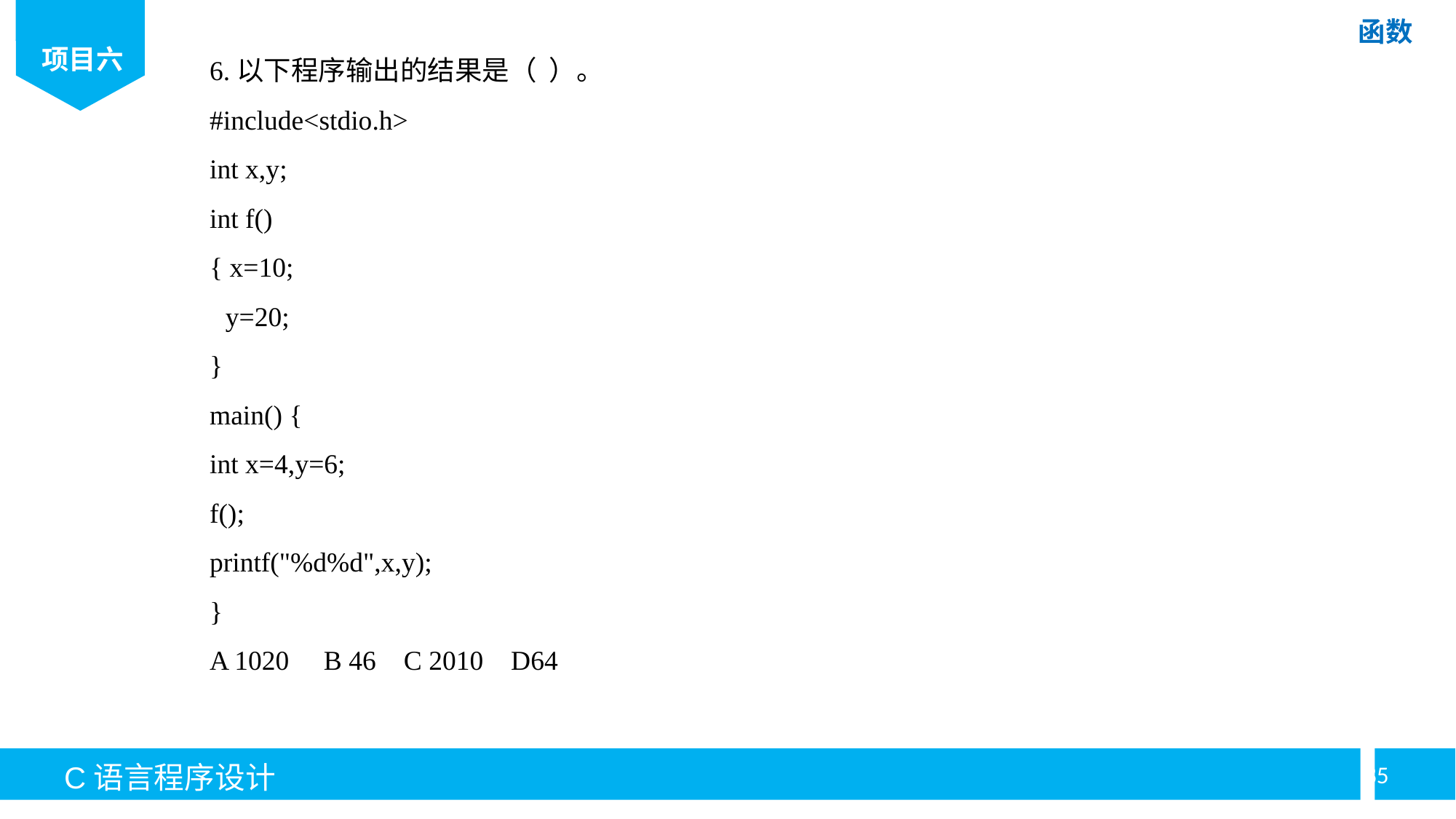

6.以下程序输出的结果是（  ）。
#include<stdio.h>
int x,y;
int f()
{ x=10;
y=20;
}
main() {
int x=4,y=6;
f();
printf("%d%d",x,y);
}
A 1020     B 46    C 2010    D64